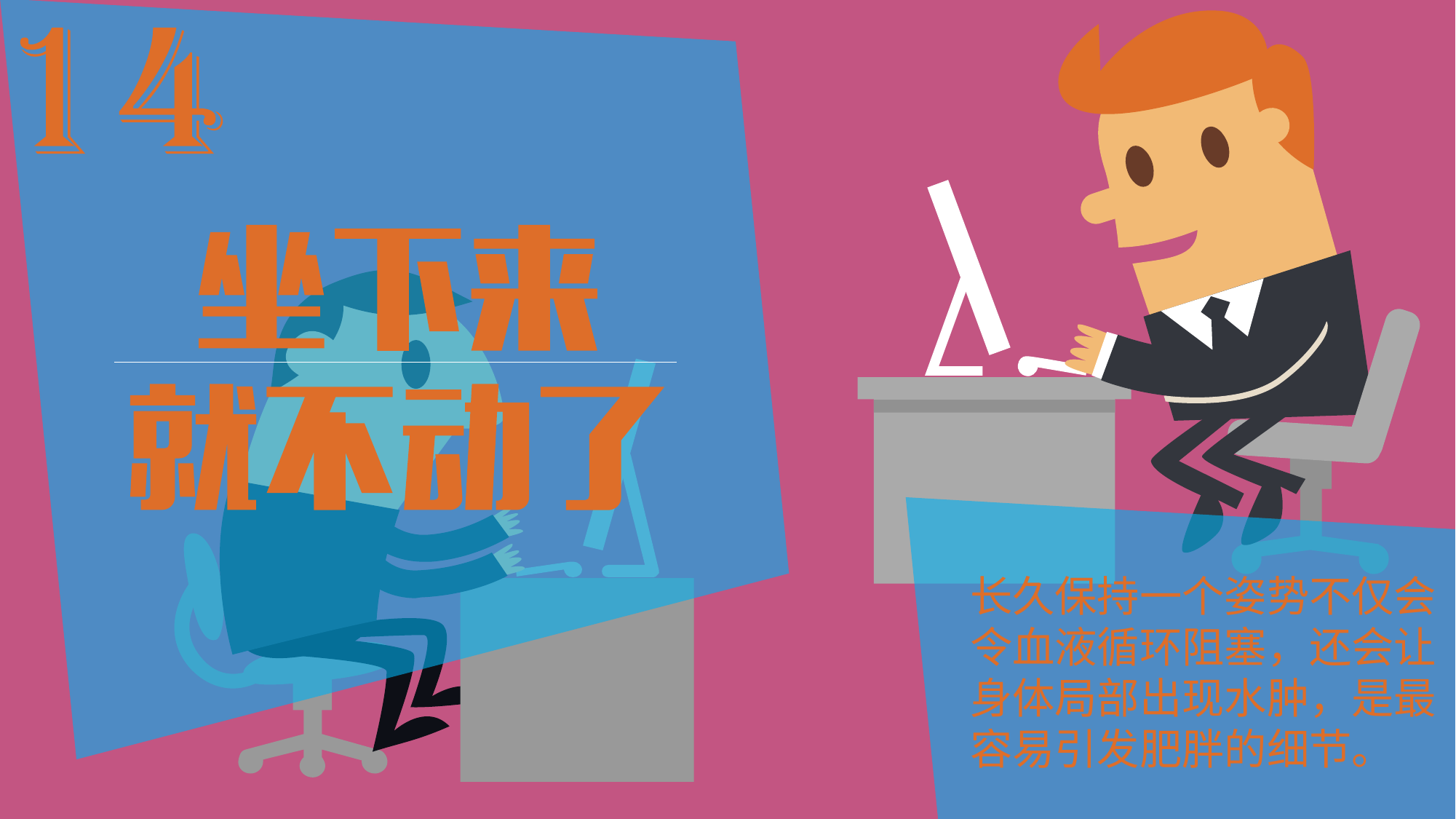

长久保持一个姿势不仅会令血液循环阻塞，还会让身体局部出现水肿，是最容易引发肥胖的细节。